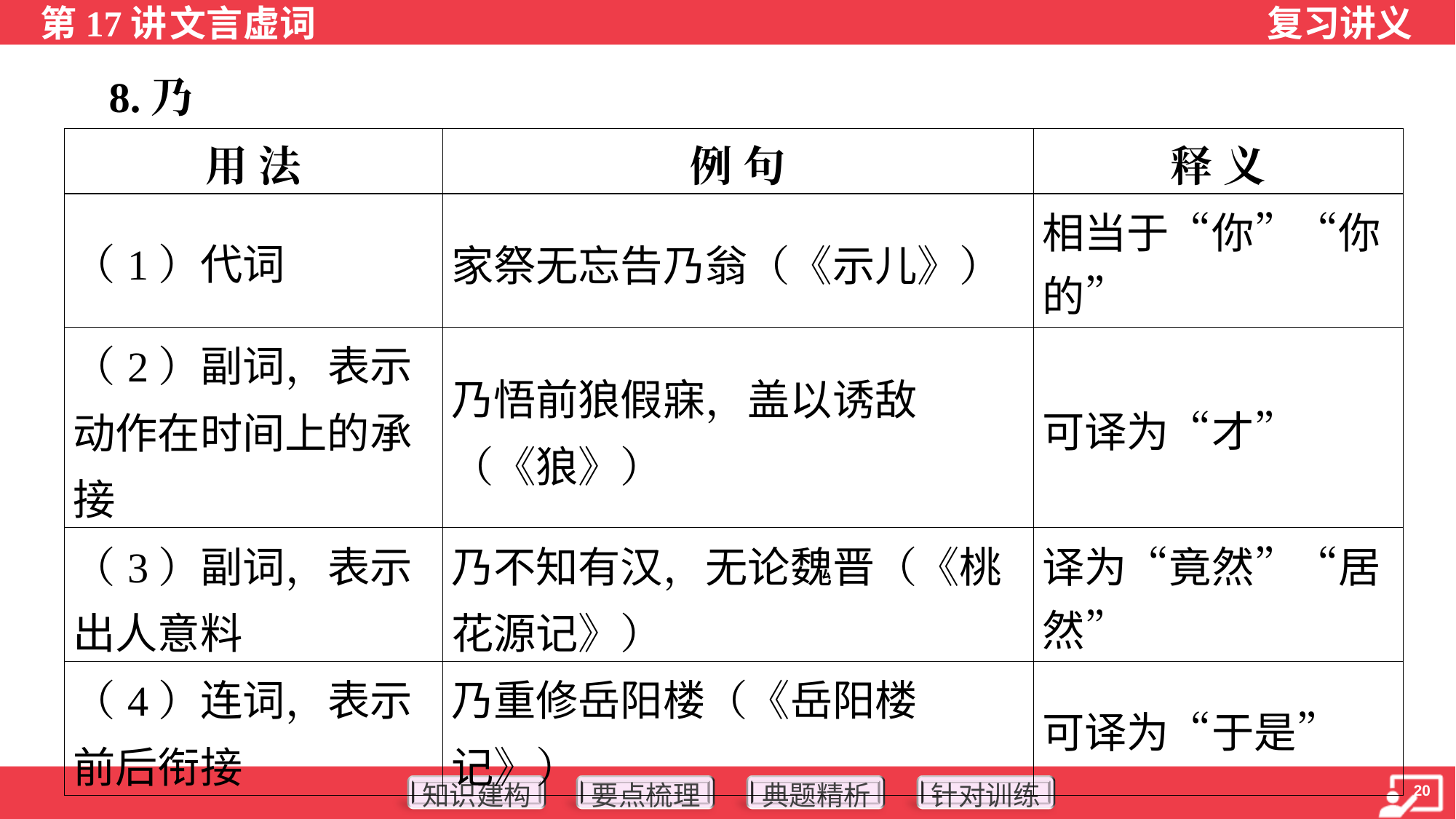

8.乃
| 用 法 | 例 句 | 释 义 |
| --- | --- | --- |
| （1）代词 | 家祭无忘告乃翁（《示儿》） | 相当于“你”“你的” |
| （2）副词，表示动作在时间上的承接 | 乃悟前狼假寐，盖以诱敌（《狼》） | 可译为“才” |
| （3）副词，表示出人意料 | 乃不知有汉，无论魏晋（《桃花源记》） | 译为“竟然”“居然” |
| （4）连词，表示前后衔接 | 乃重修岳阳楼（《岳阳楼记》） | 可译为“于是” |